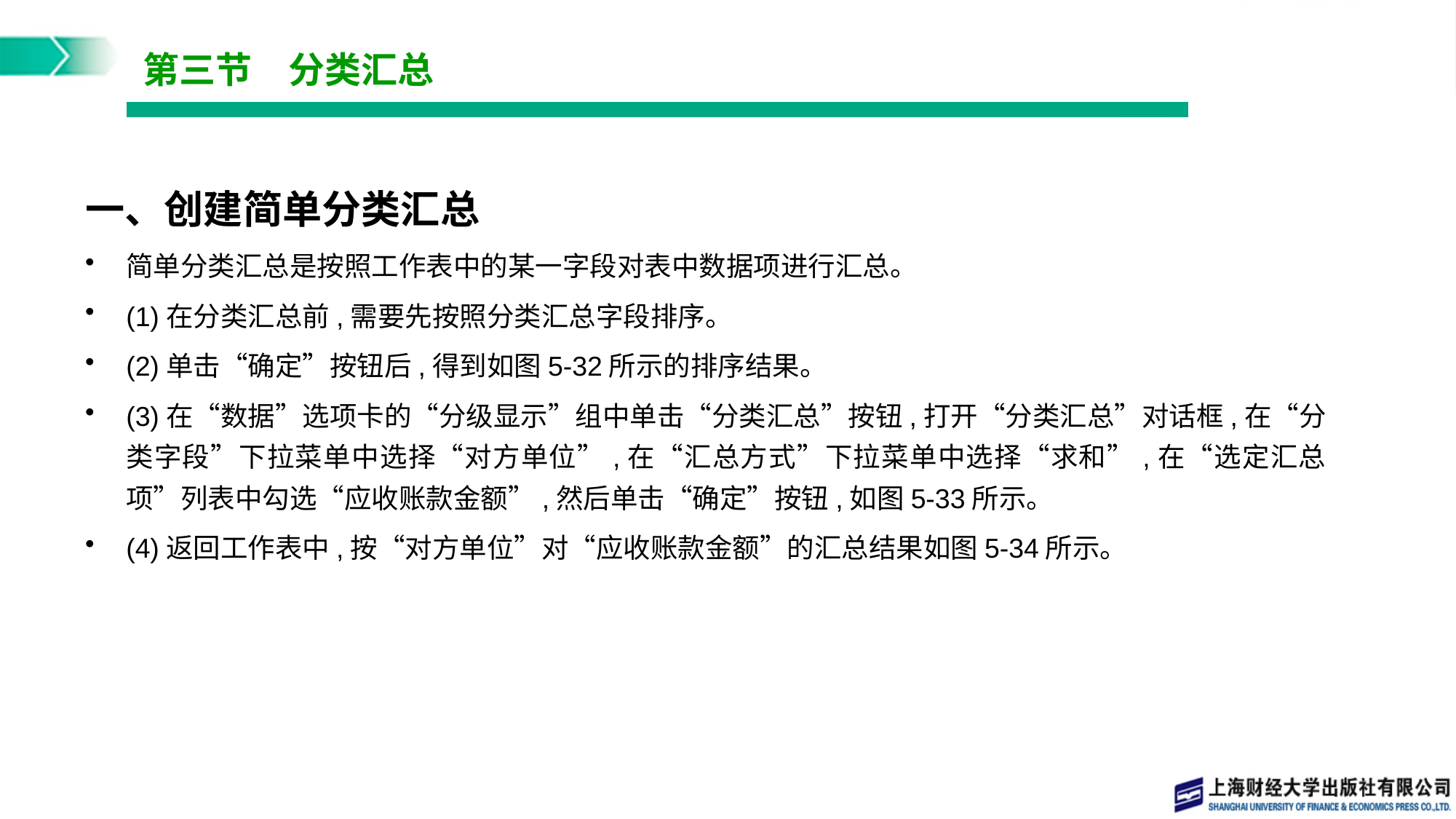

# 第三节　分类汇总
一、创建简单分类汇总
简单分类汇总是按照工作表中的某一字段对表中数据项进行汇总。
(1)在分类汇总前,需要先按照分类汇总字段排序。
(2)单击“确定”按钮后,得到如图5-32所示的排序结果。
(3)在“数据”选项卡的“分级显示”组中单击“分类汇总”按钮,打开“分类汇总”对话框,在“分类字段”下拉菜单中选择“对方单位”,在“汇总方式”下拉菜单中选择“求和”,在“选定汇总项”列表中勾选“应收账款金额”,然后单击“确定”按钮,如图5-33所示。
(4)返回工作表中,按“对方单位”对“应收账款金额”的汇总结果如图5-34所示。